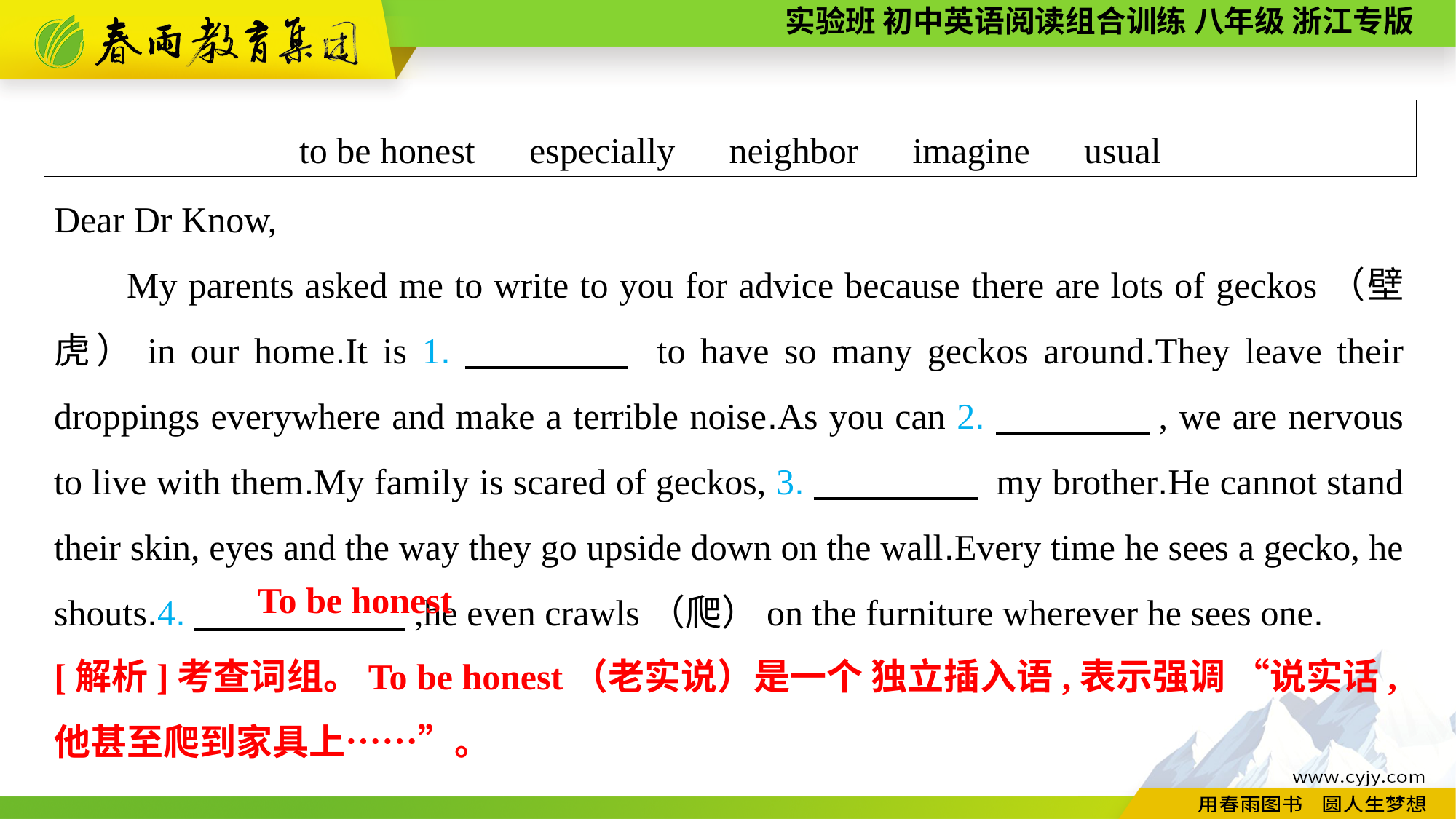

to be honest　especially　neighbor　imagine　usual
Dear Dr Know,
My parents asked me to write to you for advice because there are lots of geckos（壁虎）in our home.It is 1.　　　　 to have so many geckos around.They leave their droppings everywhere and make a terrible noise.As you can 2.　　　　, we are nervous to live with them.My family is scared of geckos, 3.　　  　　 my brother.He cannot stand their skin, eyes and the way they go upside down on the wall.Every time he sees a gecko, he shouts.4.　　     　   　,he even crawls（爬）on the furniture wherever he sees one.
To be honest
[解析]考查词组。To be honest（老实说）是一个 独立插入语,表示强调 “说实话,他甚至爬到家具上……”。